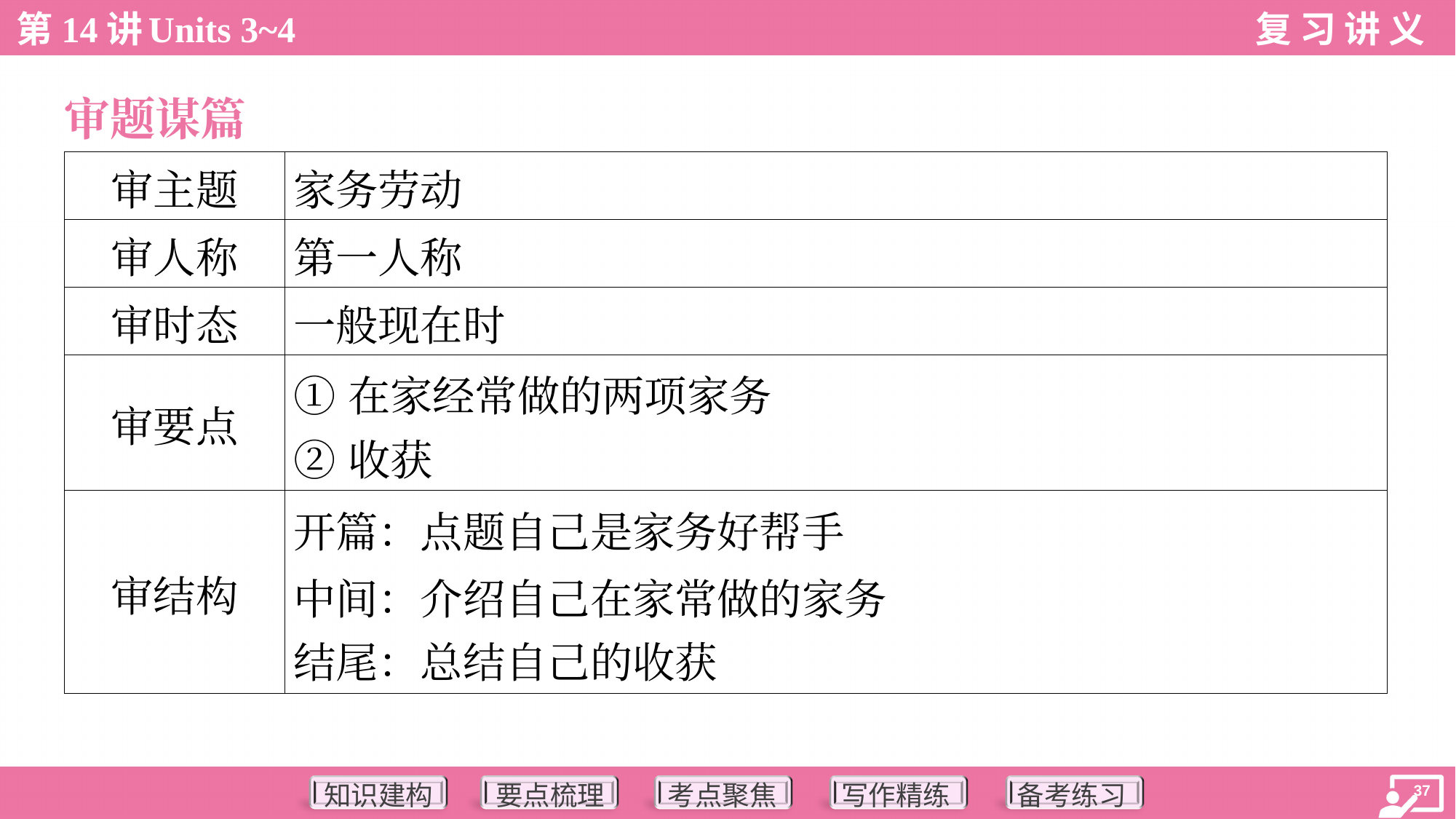

审题谋篇
| 审主题 | 家务劳动 |
| --- | --- |
| 审人称 | 第一人称 |
| 审时态 | 一般现在时 |
| 审要点 | ①在家经常做的两项家务 ②收获 |
| 审结构 | 开篇：点题自己是家务好帮手 中间：介绍自己在家常做的家务 结尾：总结自己的收获 |